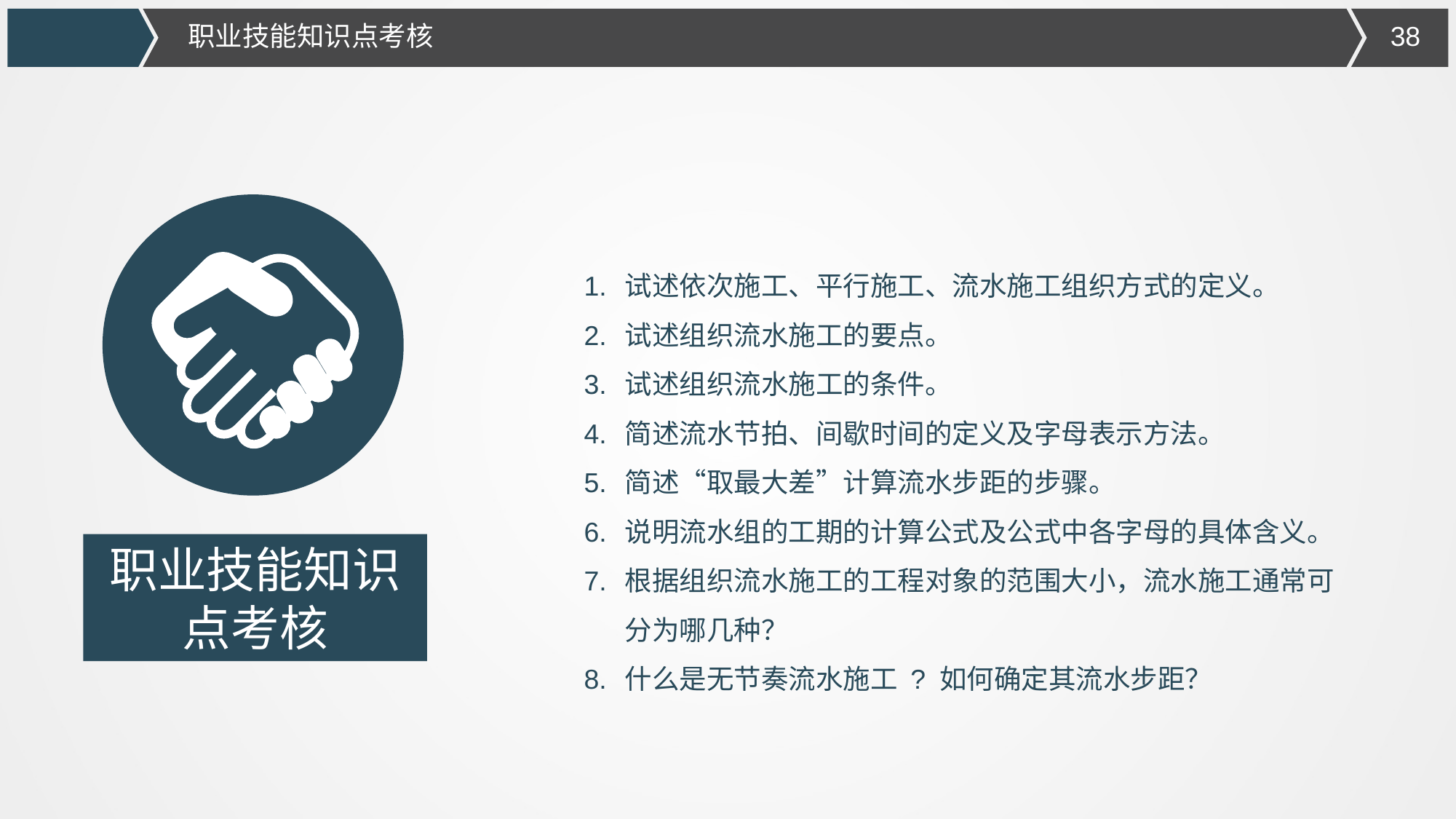

职业技能知识点考核

试述依次施工、平行施工、流水施工组织方式的定义。
试述组织流水施工的要点。
试述组织流水施工的条件。
简述流水节拍、间歇时间的定义及字母表示方法。
简述“取最大差”计算流水步距的步骤。
说明流水组的工期的计算公式及公式中各字母的具体含义。
根据组织流水施工的工程对象的范围大小，流水施工通常可分为哪几种？
什么是无节奏流水施工 ? 如何确定其流水步距？
职业技能知识点考核